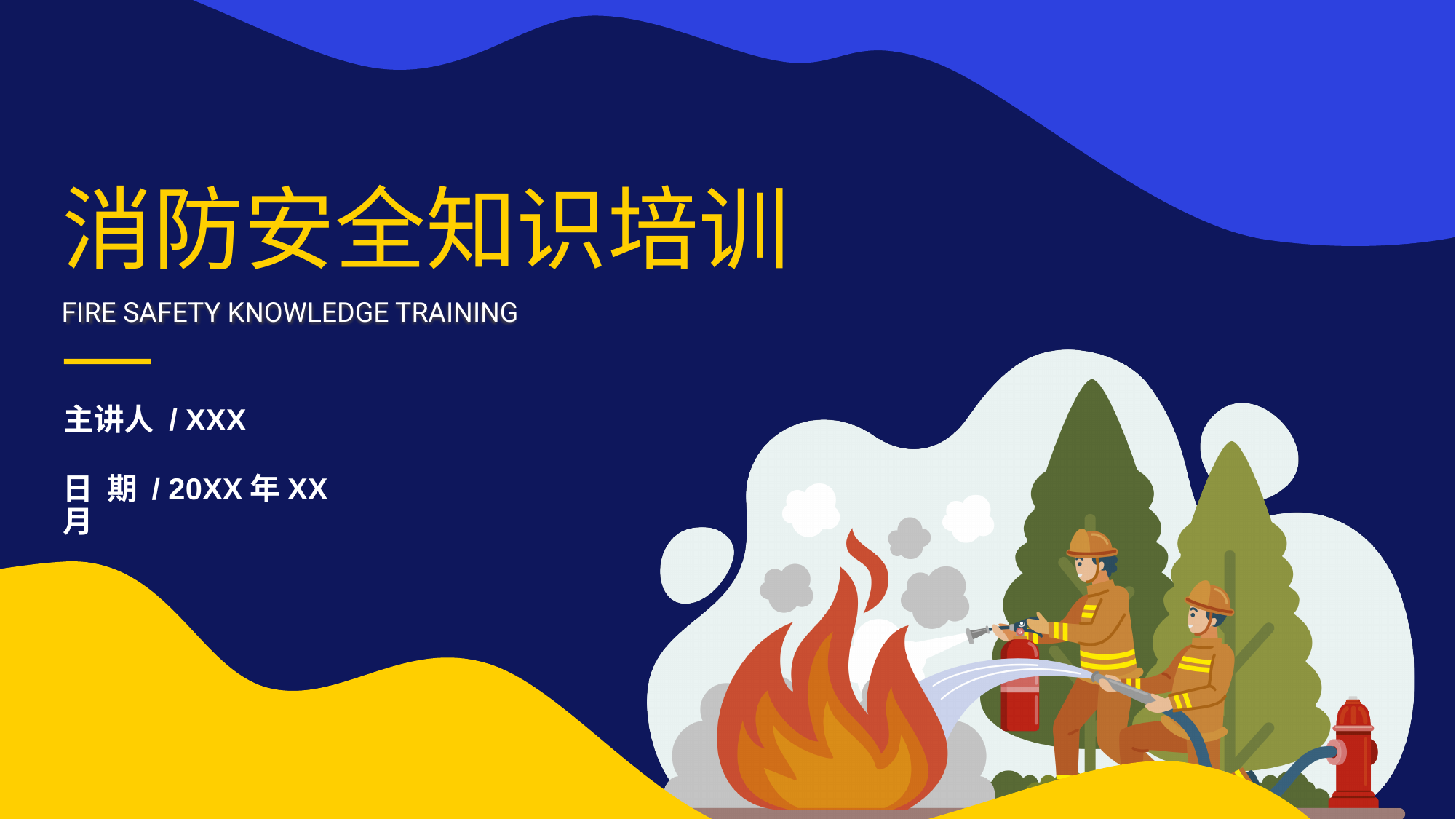

# 消防安全知识培训
FIRE SAFETY KNOWLEDGE TRAINING

主讲人 / XXX
日  期 / 20XX年XX月